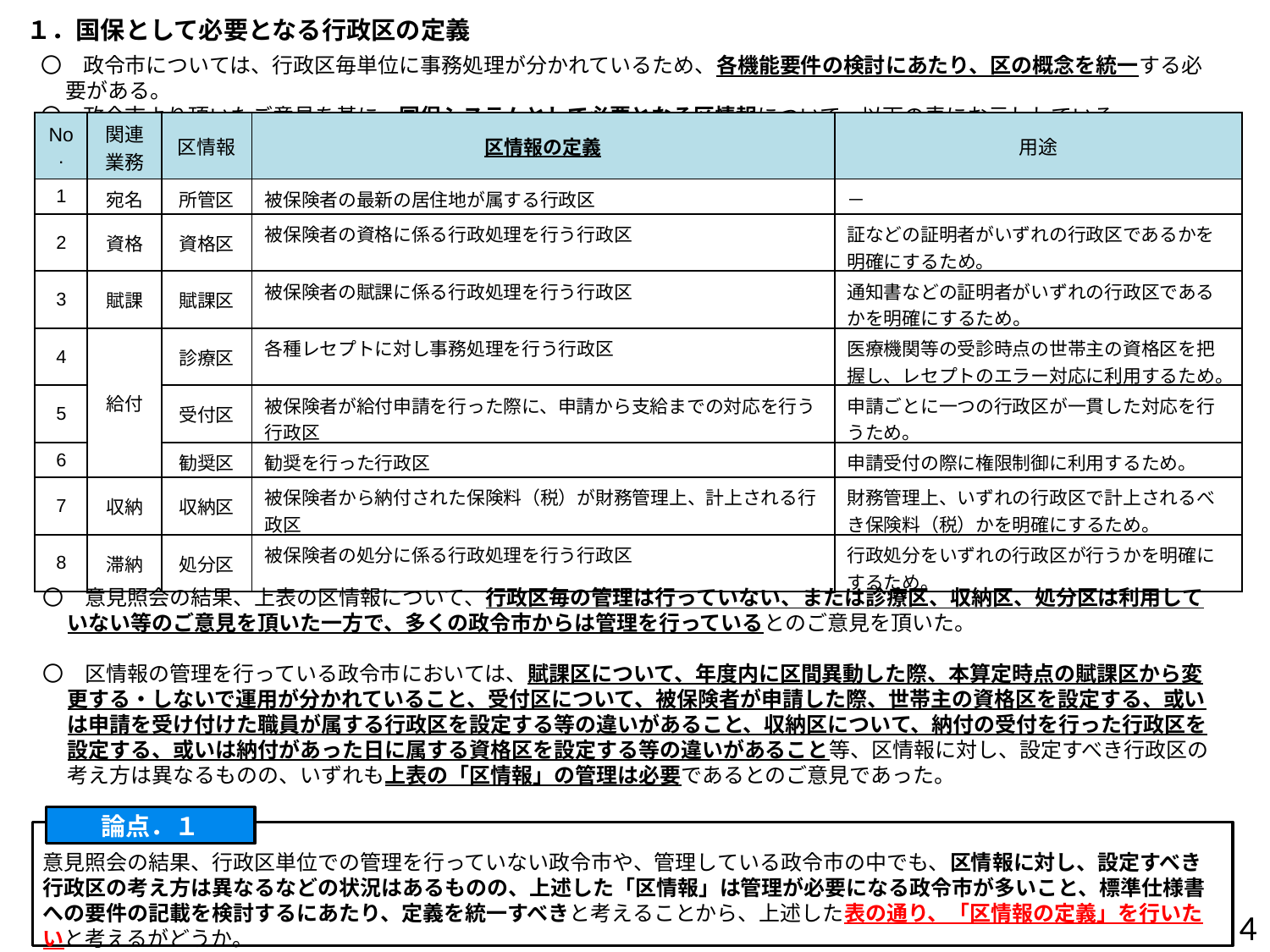

１．国保として必要となる行政区の定義
〇　政令市については、行政区毎単位に事務処理が分かれているため、各機能要件の検討にあたり、区の概念を統一する必要がある。
〇　政令市より頂いたご意見を基に、国保システムとして必要となる区情報について、以下の表にお示ししている。

| No. | 関連 業務 | 区情報 | 区情報の定義 | 用途 |
| --- | --- | --- | --- | --- |
| 1 | 宛名 | 所管区 | 被保険者の最新の居住地が属する行政区 | － |
| 2 | 資格 | 資格区 | 被保険者の資格に係る行政処理を行う行政区 | 証などの証明者がいずれの行政区であるかを明確にするため。 |
| 3 | 賦課 | 賦課区 | 被保険者の賦課に係る行政処理を行う行政区 | 通知書などの証明者がいずれの行政区であるかを明確にするため。 |
| 4 | 給付 | 診療区 | 各種レセプトに対し事務処理を行う行政区 | 医療機関等の受診時点の世帯主の資格区を把握し、レセプトのエラー対応に利用するため。 |
| 5 |  | 受付区 | 被保険者が給付申請を行った際に、申請から支給までの対応を行う行政区 | 申請ごとに一つの行政区が一貫した対応を行うため。 |
| 6 |  | 勧奨区 | 勧奨を行った行政区 | 申請受付の際に権限制御に利用するため。 |
| 7 | 収納 | 収納区 | 被保険者から納付された保険料（税）が財務管理上、計上される行政区 | 財務管理上、いずれの行政区で計上されるべき保険料（税）かを明確にするため。 |
| 8 | 滞納 | 処分区 | 被保険者の処分に係る行政処理を行う行政区 | 行政処分をいずれの行政区が行うかを明確にするため。 |
〇　意見照会の結果、上表の区情報について、行政区毎の管理は行っていない、または診療区、収納区、処分区は利用していない等のご意見を頂いた一方で、多くの政令市からは管理を行っているとのご意見を頂いた。

〇　区情報の管理を行っている政令市においては、賦課区について、年度内に区間異動した際、本算定時点の賦課区から変更する・しないで運用が分かれていること、受付区について、被保険者が申請した際、世帯主の資格区を設定する、或いは申請を受け付けた職員が属する行政区を設定する等の違いがあること、収納区について、納付の受付を行った行政区を設定する、或いは納付があった日に属する資格区を設定する等の違いがあること等、区情報に対し、設定すべき行政区の考え方は異なるものの、いずれも上表の「区情報」の管理は必要であるとのご意見であった。
論点．１

意見照会の結果、行政区単位での管理を行っていない政令市や、管理している政令市の中でも、区情報に対し、設定すべき行政区の考え方は異なるなどの状況はあるものの、上述した「区情報」は管理が必要になる政令市が多いこと、標準仕様書への要件の記載を検討するにあたり、定義を統一すべきと考えることから、上述した表の通り、「区情報の定義」を行いたいと考えるがどうか。
4